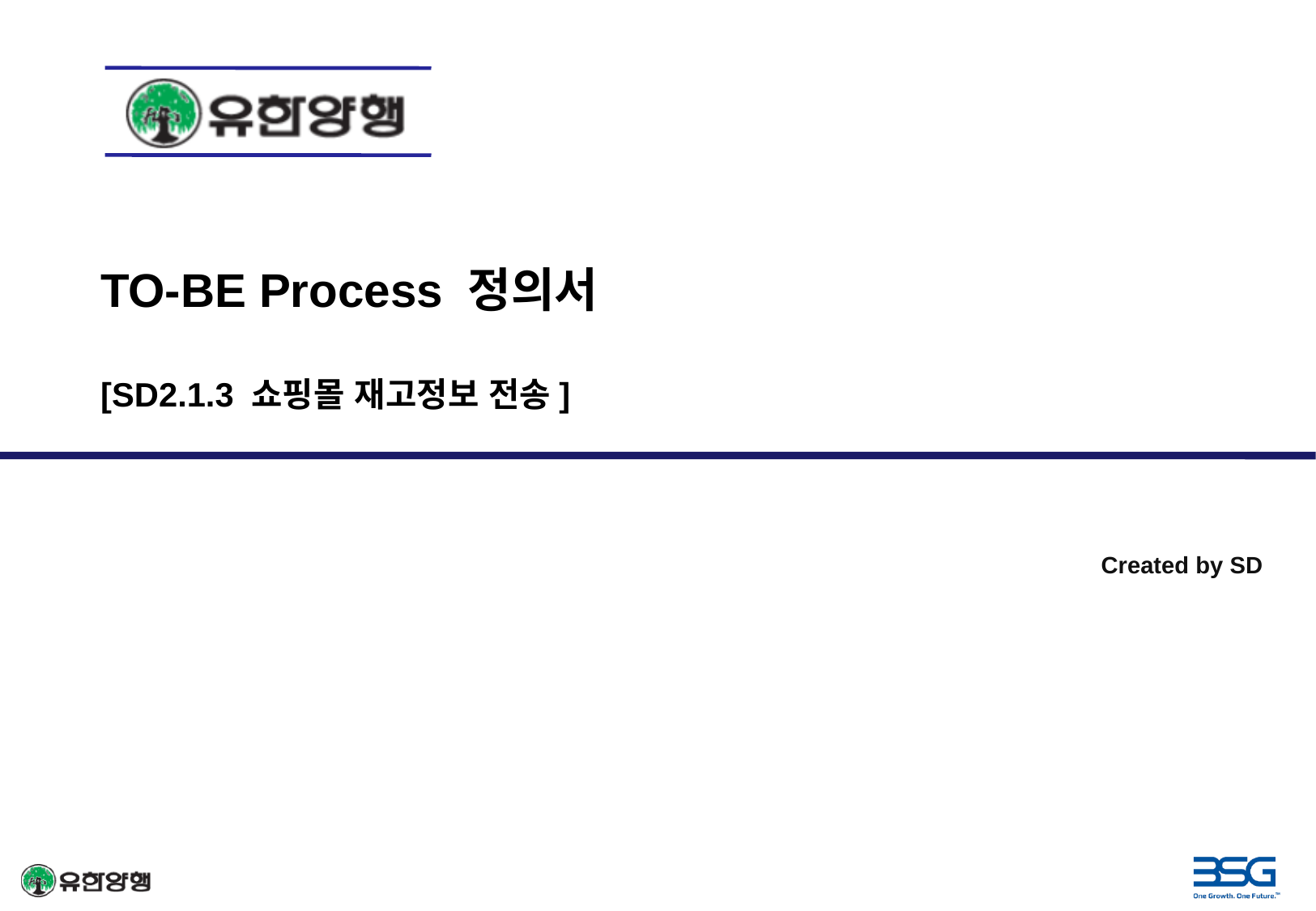

TO-BE Process 정의서
[SD2.1.3 쇼핑몰 재고정보 전송]
Created by SD